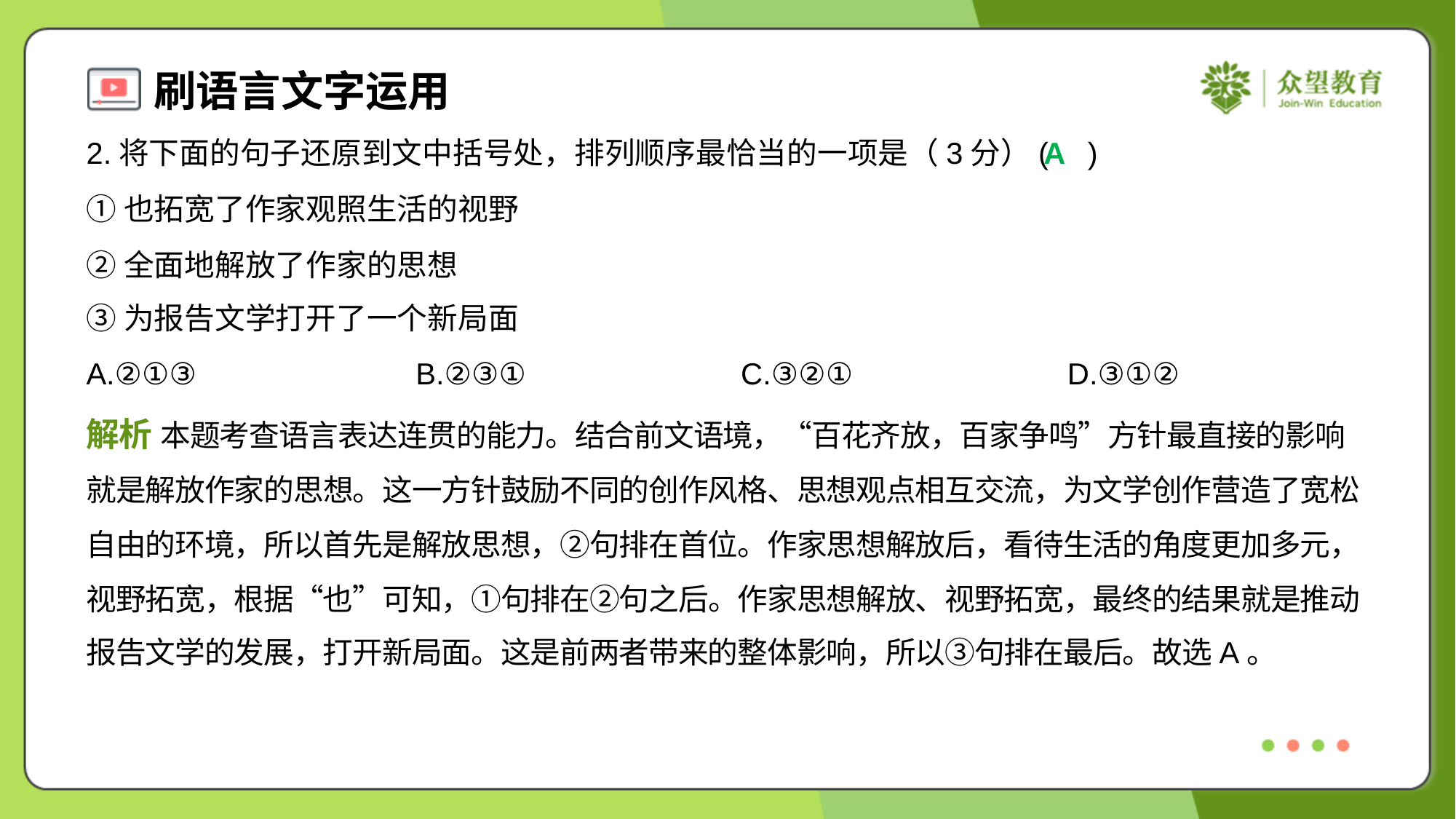

2.将下面的句子还原到文中括号处，排列顺序最恰当的一项是（3分）(     )
A
①也拓宽了作家观照生活的视野
②全面地解放了作家的思想
③为报告文学打开了一个新局面
A.②①③	B.②③①	C.③②①	D.③①②
解析 本题考查语言表达连贯的能力。结合前文语境，“百花齐放，百家争鸣”方针最直接的影响
就是解放作家的思想。这一方针鼓励不同的创作风格、思想观点相互交流，为文学创作营造了宽松
自由的环境，所以首先是解放思想，②句排在首位。作家思想解放后，看待生活的角度更加多元，
视野拓宽，根据“也”可知，①句排在②句之后。作家思想解放、视野拓宽，最终的结果就是推动
报告文学的发展，打开新局面。这是前两者带来的整体影响，所以③句排在最后。故选A。